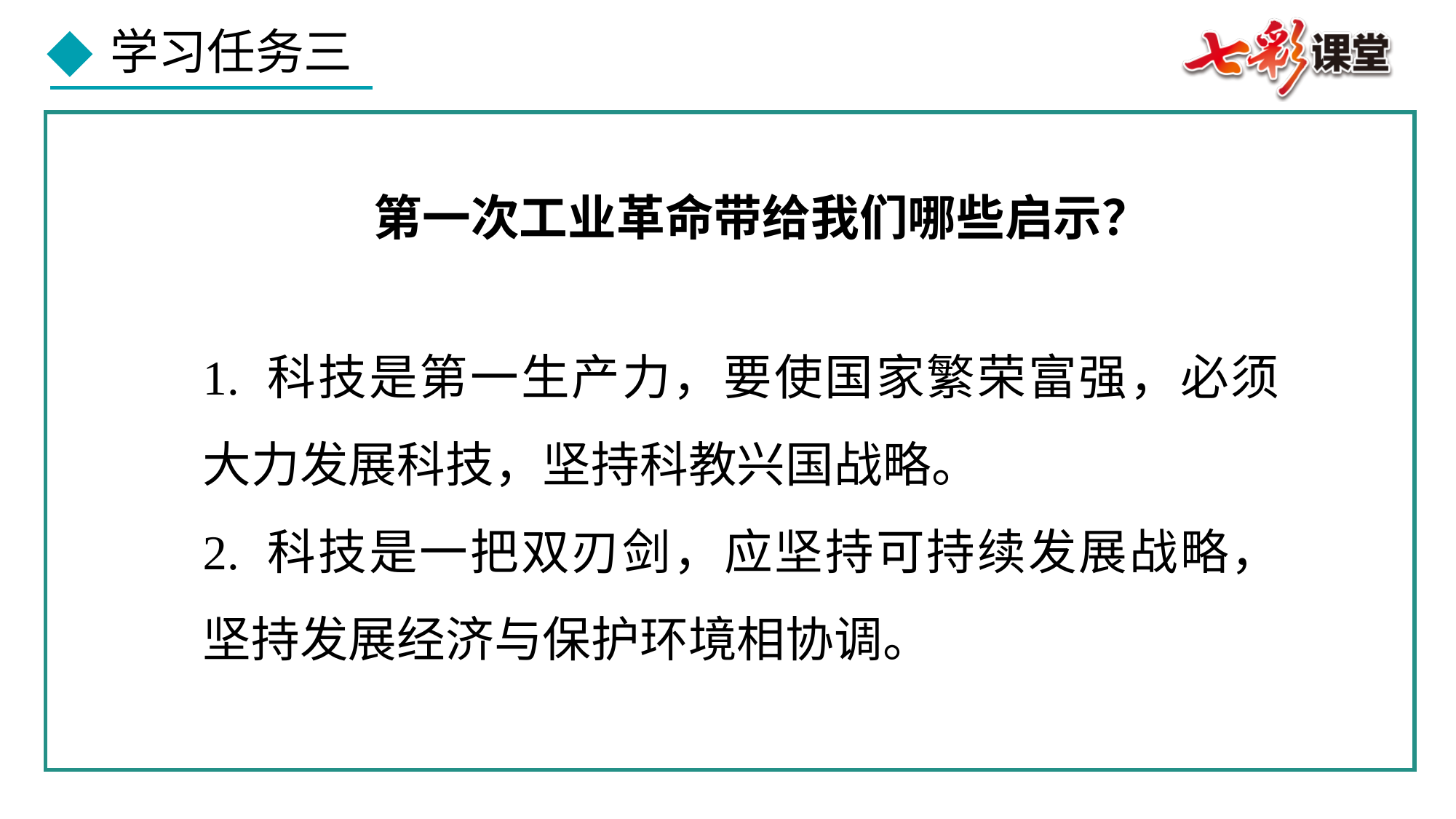

第一次工业革命带给我们哪些启示？
1. 科技是第一生产力，要使国家繁荣富强，必须大力发展科技，坚持科教兴国战略。
2. 科技是一把双刃剑，应坚持可持续发展战略，坚持发展经济与保护环境相协调。